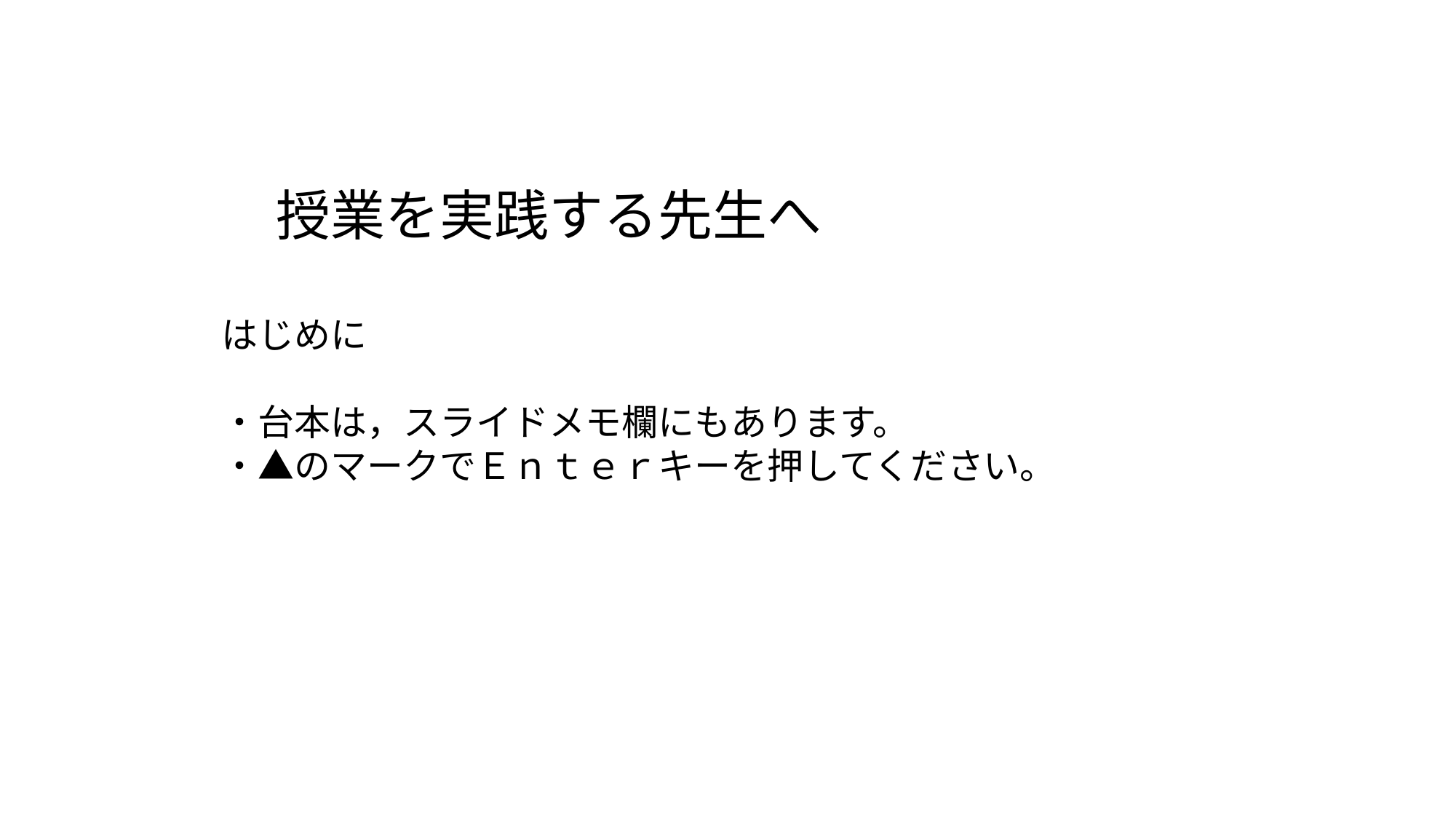

授業を実践する先生へ

はじめに

・台本は，スライドメモ欄にもあります。
・▲のマークでＥｎｔｅｒキーを押してください。